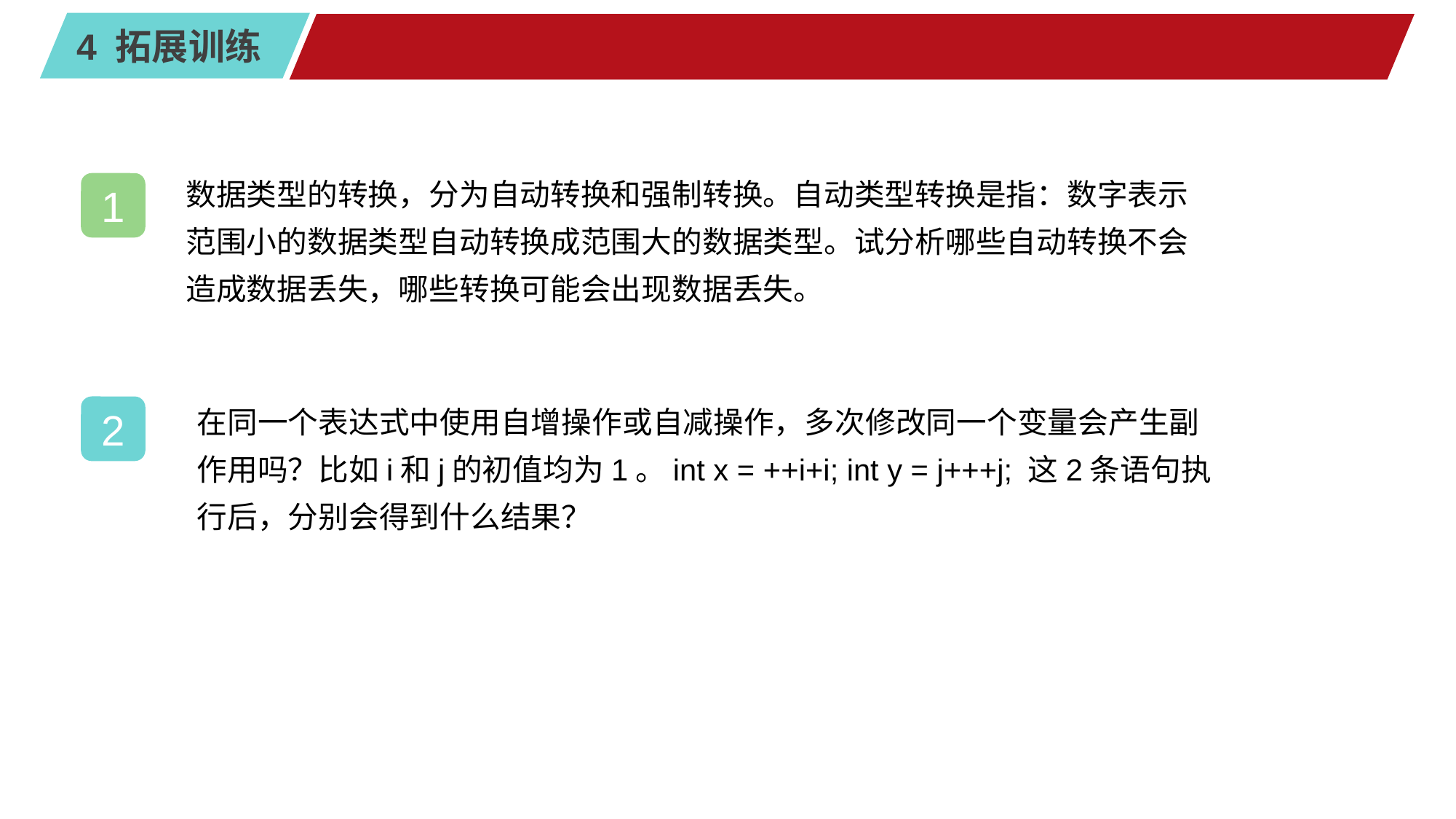

#
数据类型的转换，分为自动转换和强制转换。自动类型转换是指：数字表示范围小的数据类型自动转换成范围大的数据类型。试分析哪些自动转换不会造成数据丢失，哪些转换可能会出现数据丢失。
1
在同一个表达式中使用自增操作或自减操作，多次修改同一个变量会产生副作用吗？比如i和j的初值均为1。int x = ++i+i; int y = j+++j; 这2条语句执行后，分别会得到什么结果？
2